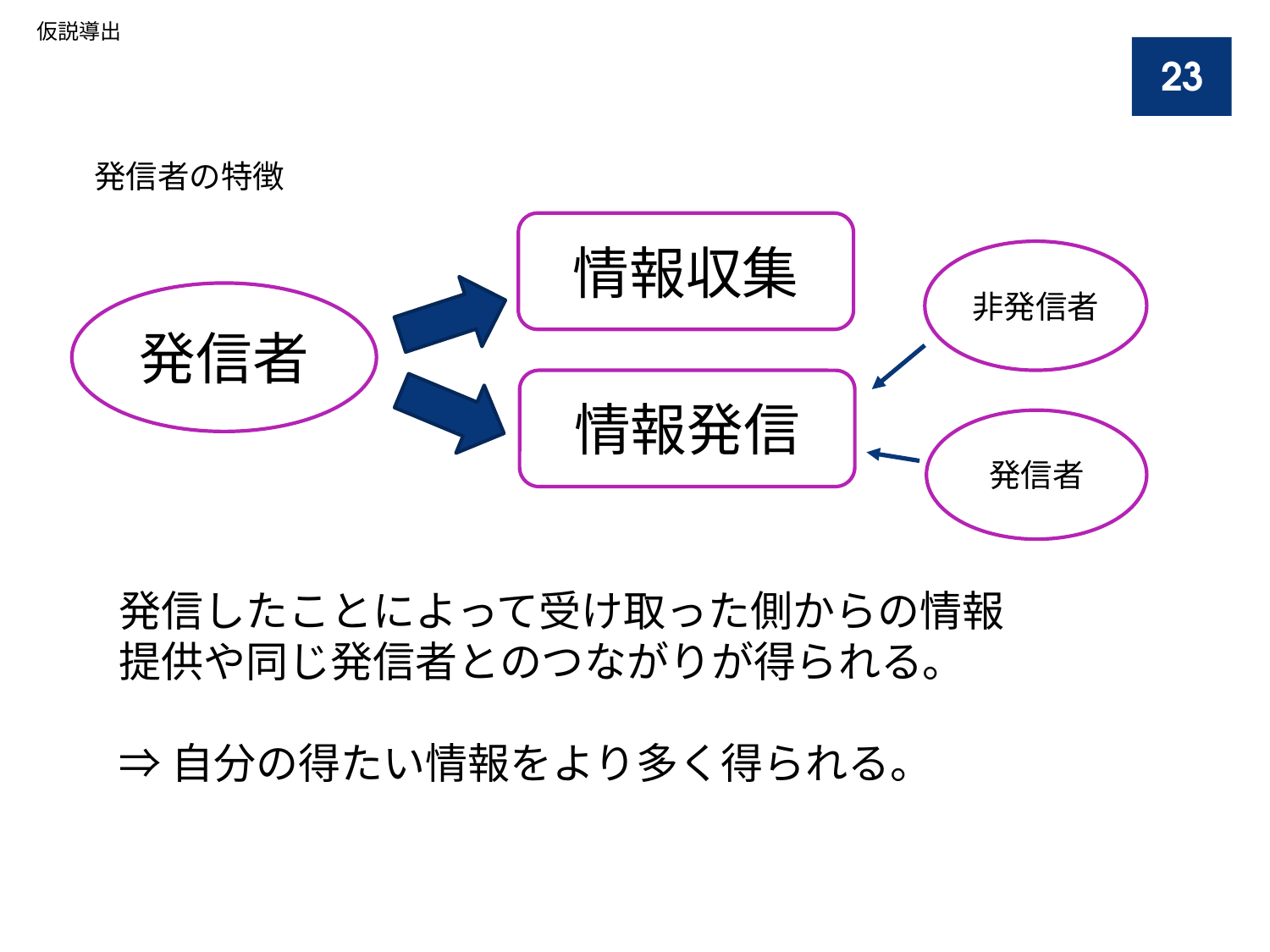

仮説導出
23
発信者の特徴
情報収集

発信者
情報発信

非発信者
発信者
発信したことによって受け取った側からの情報提供や同じ発信者とのつながりが得られる。

⇒自分の得たい情報をより多く得られる。